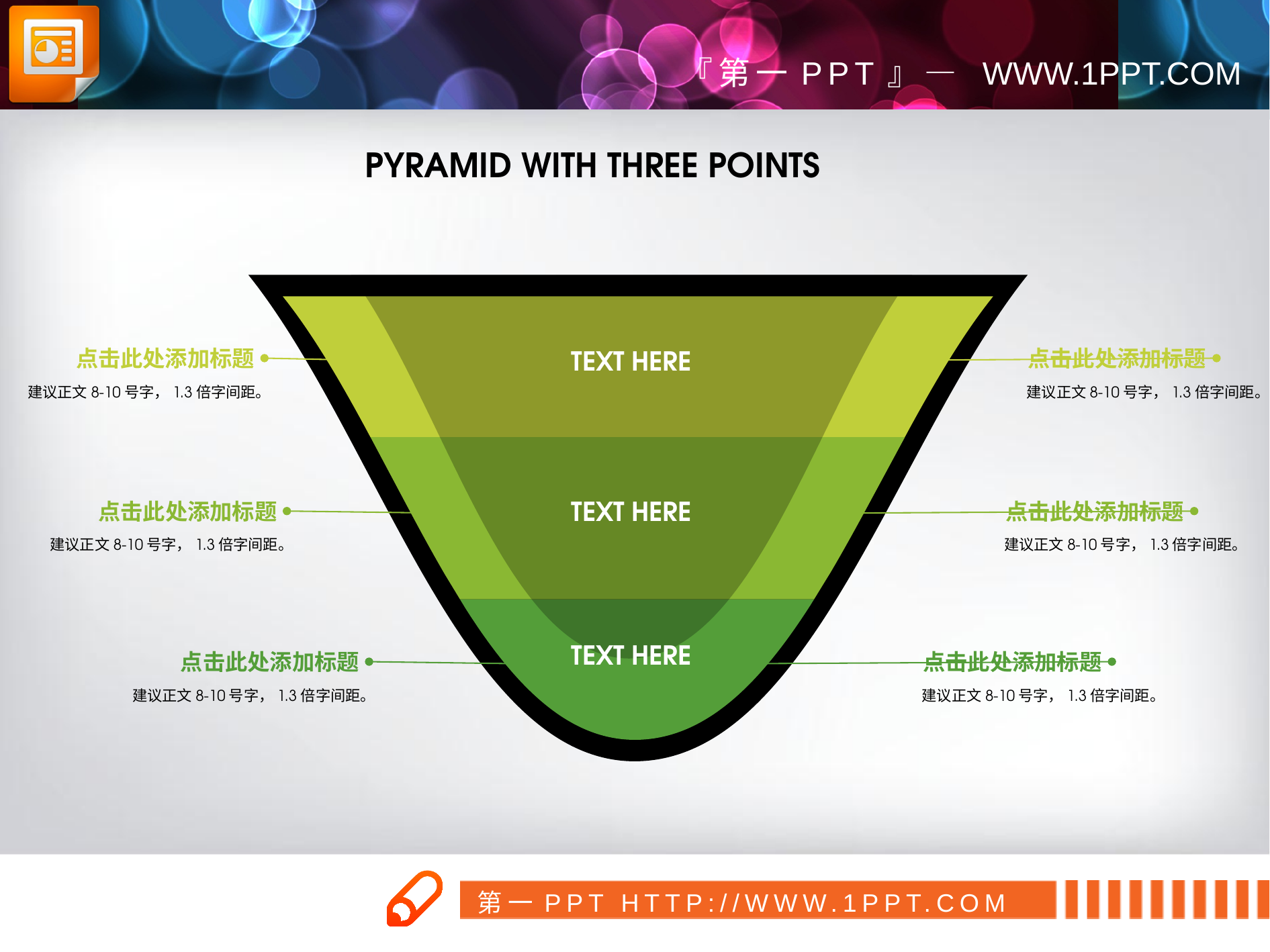

PYRAMID WITH THREE POINTS

点击此处添加标题
TEXT HERE
点击此处添加标题
建议正文8-10号字，1.3倍字间距。
建议正文8-10号字，1.3倍字间距。

TEXT HERE
点击此处添加标题
点击此处添加标题
建议正文8-10号字，1.3倍字间距。
建议正文8-10号字，1.3倍字间距。

TEXT HERE
点击此处添加标题
点击此处添加标题
建议正文8-10号字，1.3倍字间距。
建议正文8-10号字，1.3倍字间距。